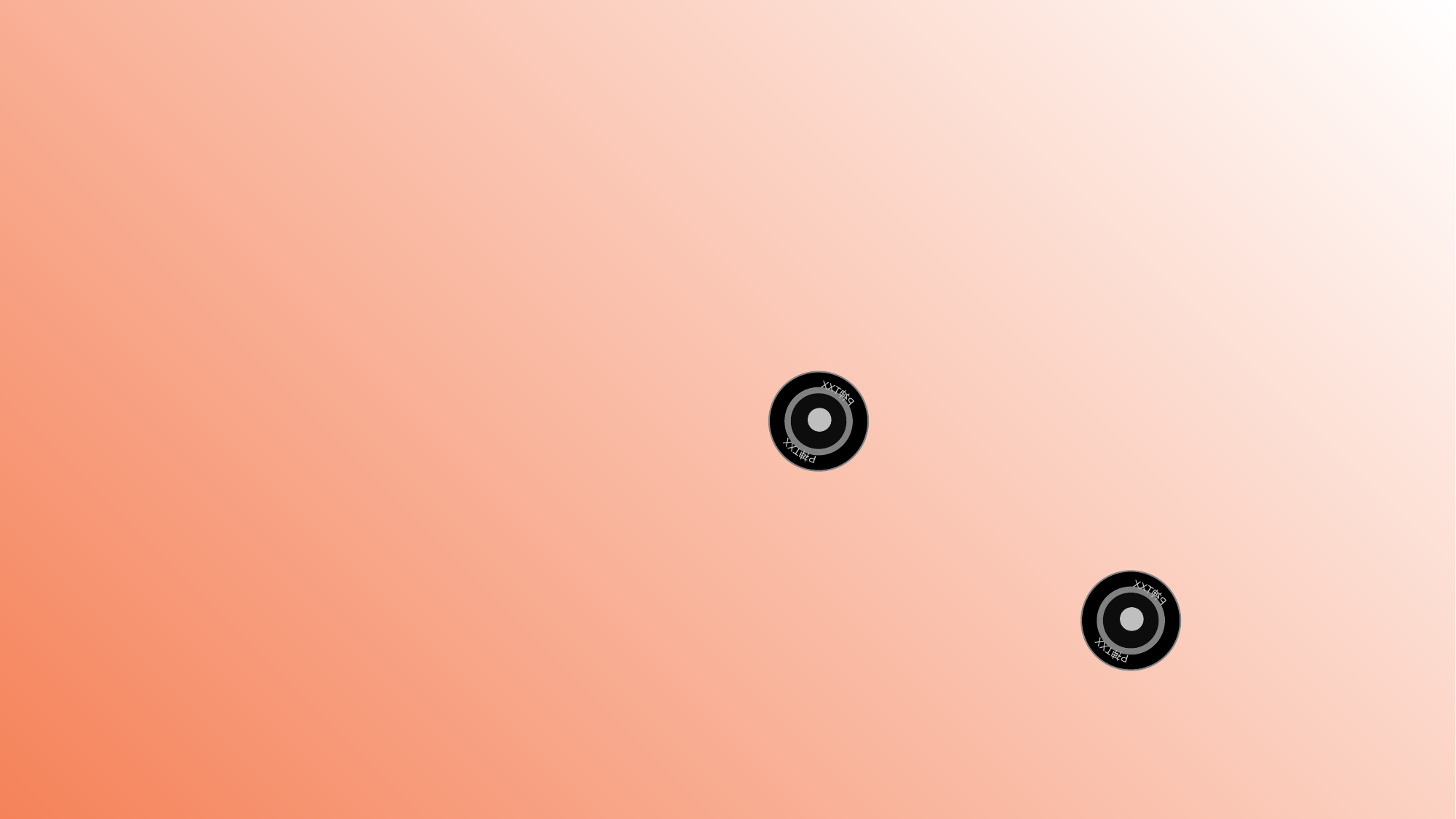

P神TXX

P神TXX

P神TXX

P神TXX

2015

P神

P神TXX

P神TXX

P神TXX

P神TXX

岳麓三人组

01

P神TXX

P神TXX

01

P神

岳麓三人组

2015

P神TXX

P神TXX